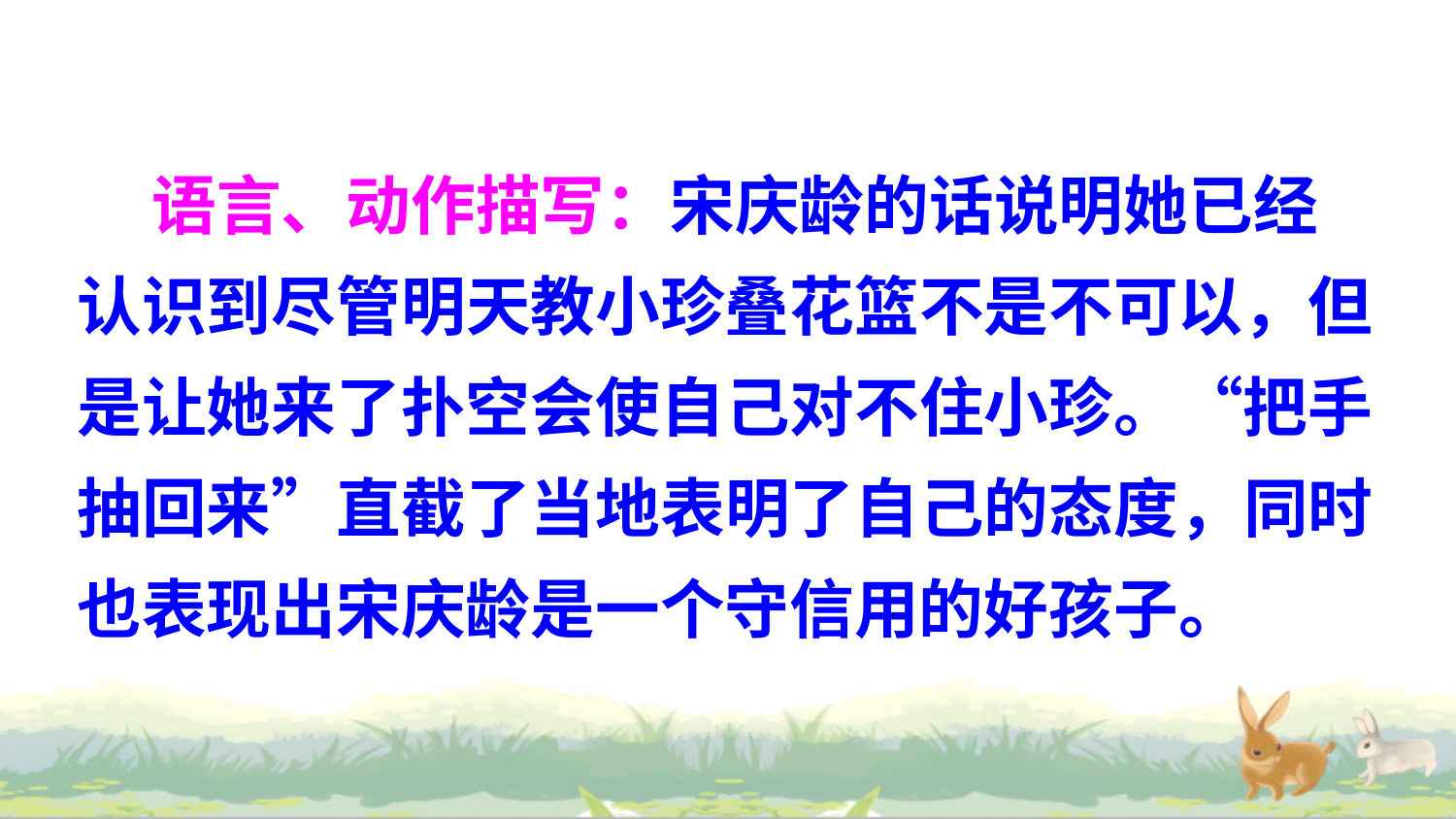

语言、动作描写：宋庆龄的话说明她已经认识到尽管明天教小珍叠花篮不是不可以，但是让她来了扑空会使自己对不住小珍。“把手抽回来”直截了当地表明了自己的态度，同时也表现出宋庆龄是一个守信用的好孩子。